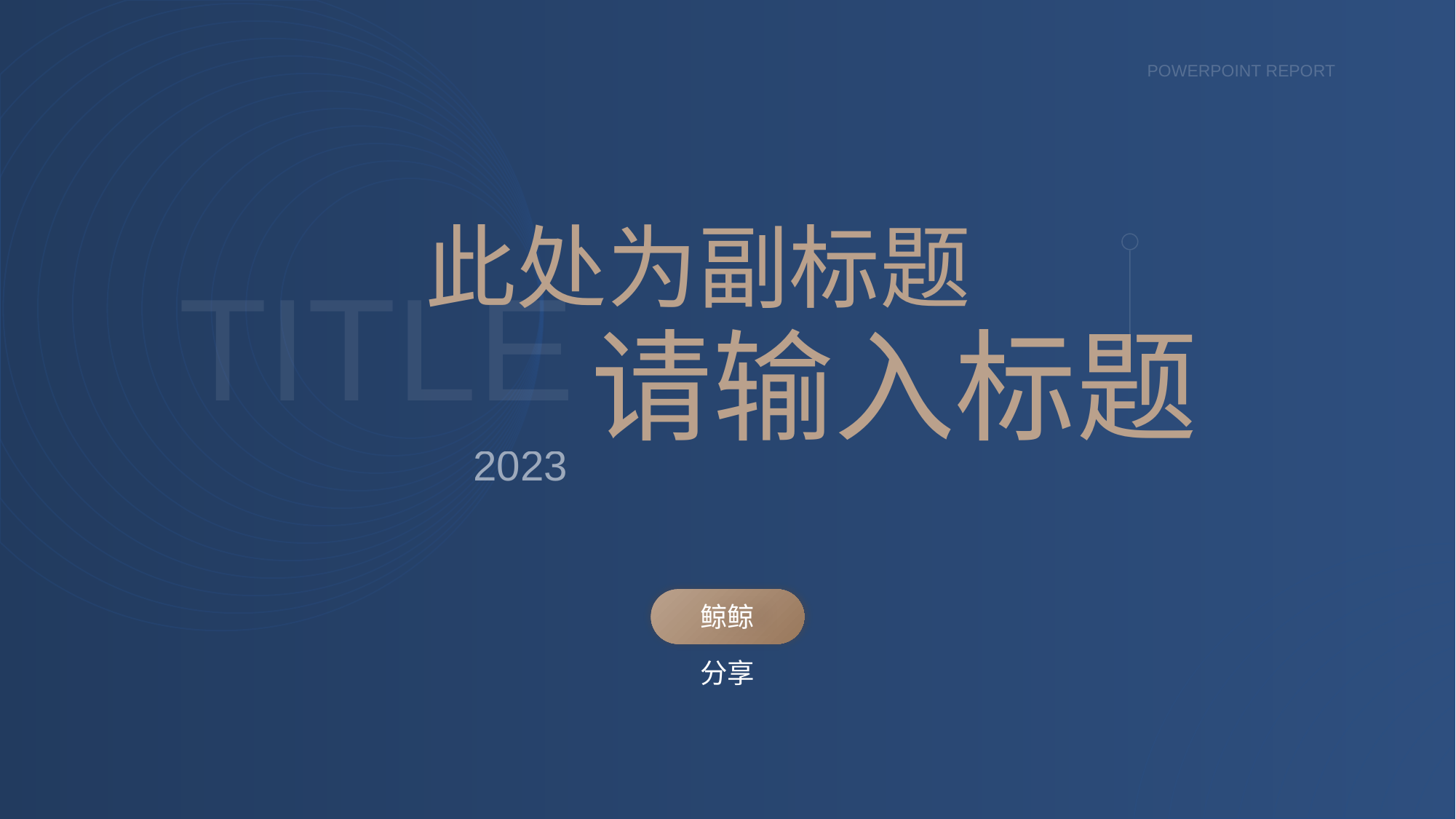

POWERPOINT REPORT
此处为副标题

TITLE
请输入标题
2023

鲸鲸
分享